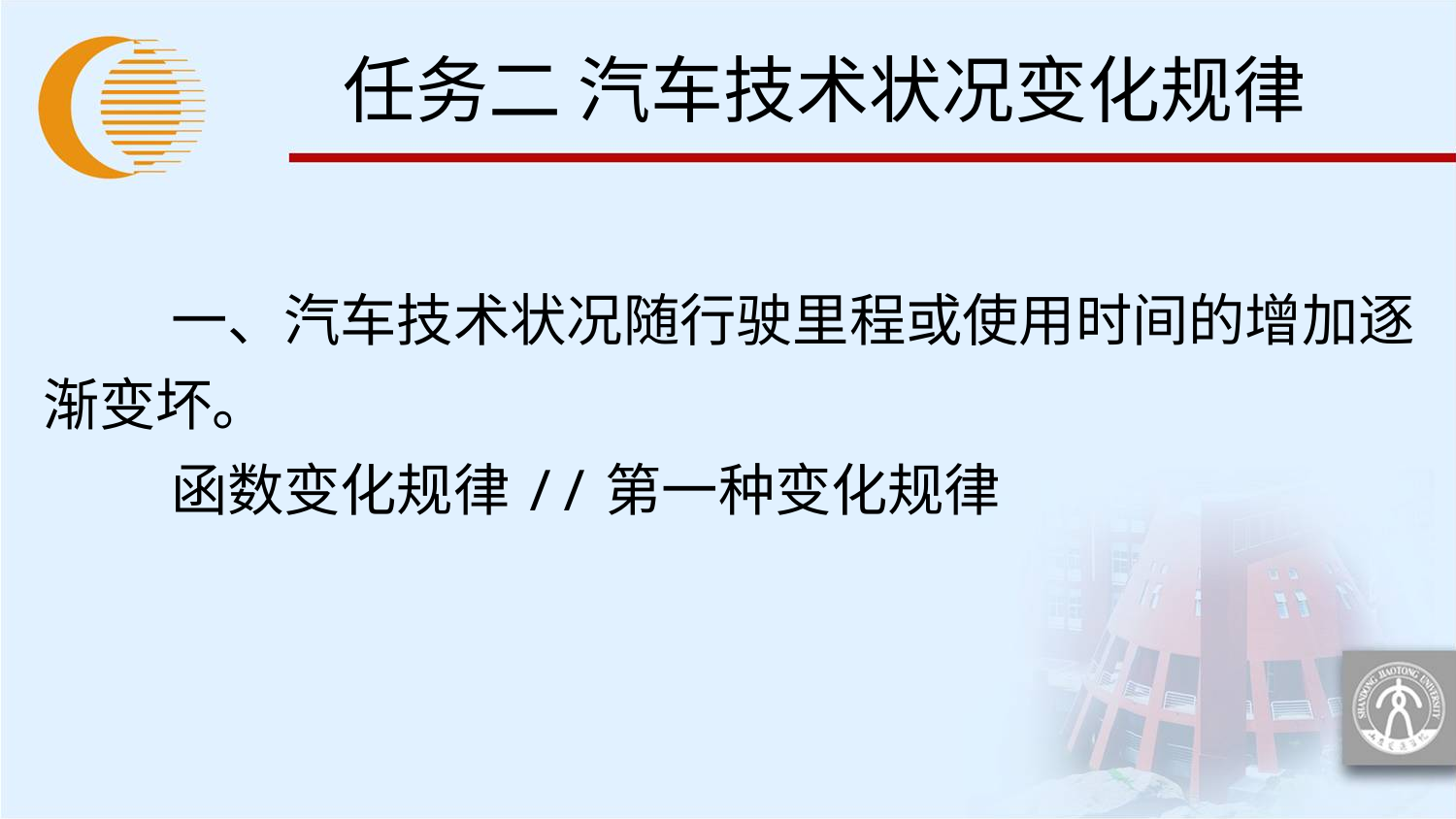

# 任务二 汽车技术状况变化规律
一、汽车技术状况随行驶里程或使用时间的增加逐渐变坏。
函数变化规律//第一种变化规律